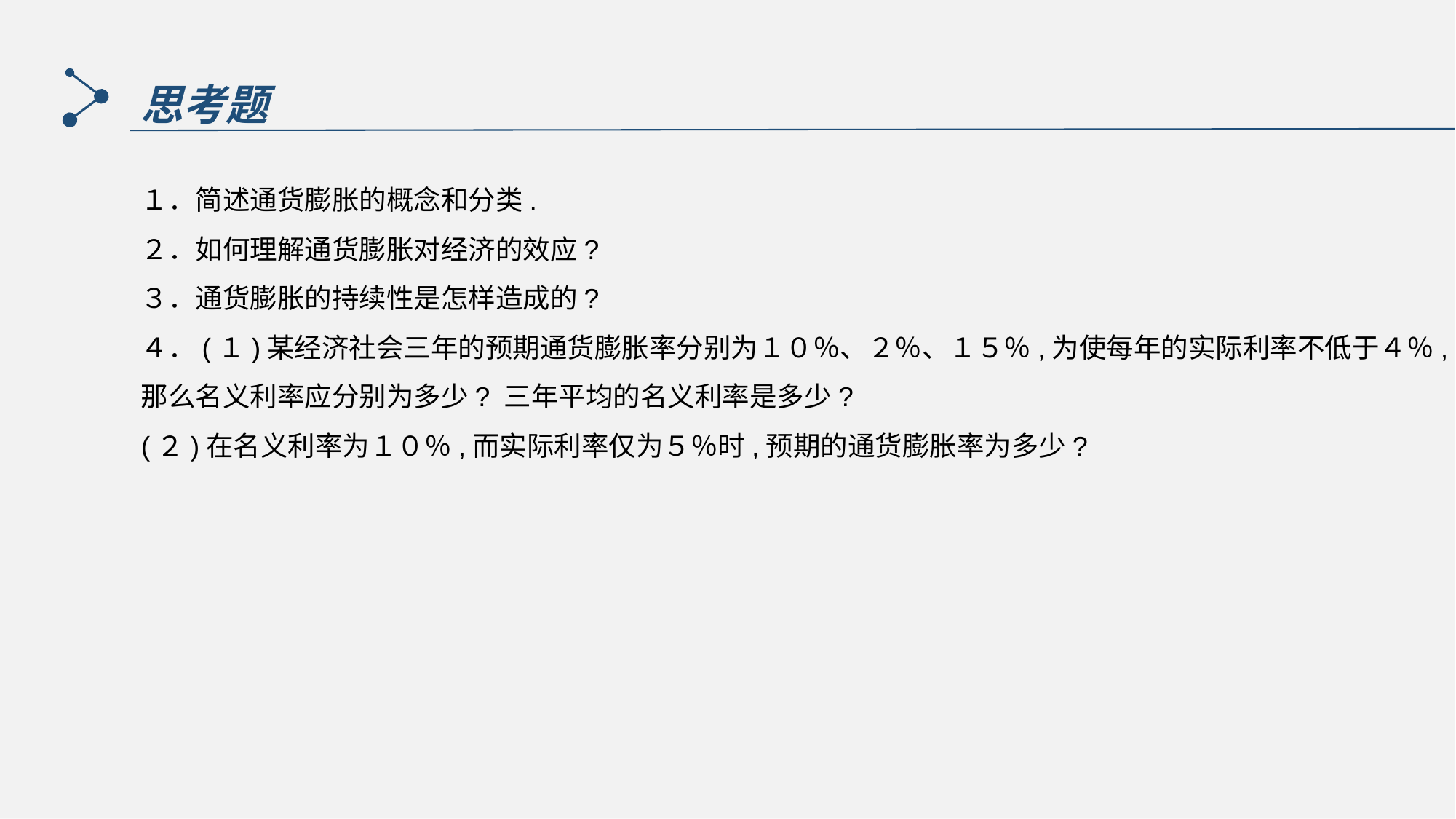

思考题
１．简述通货膨胀的概念和分类.
２．如何理解通货膨胀对经济的效应?
３．通货膨胀的持续性是怎样造成的?
４．(１)某经济社会三年的预期通货膨胀率分别为１０％、２％、１５％,为使每年的实际利率不低于４％,那么名义利率应分别为多少? 三年平均的名义利率是多少?
(２)在名义利率为１０％,而实际利率仅为５％时,预期的通货膨胀率为多少?